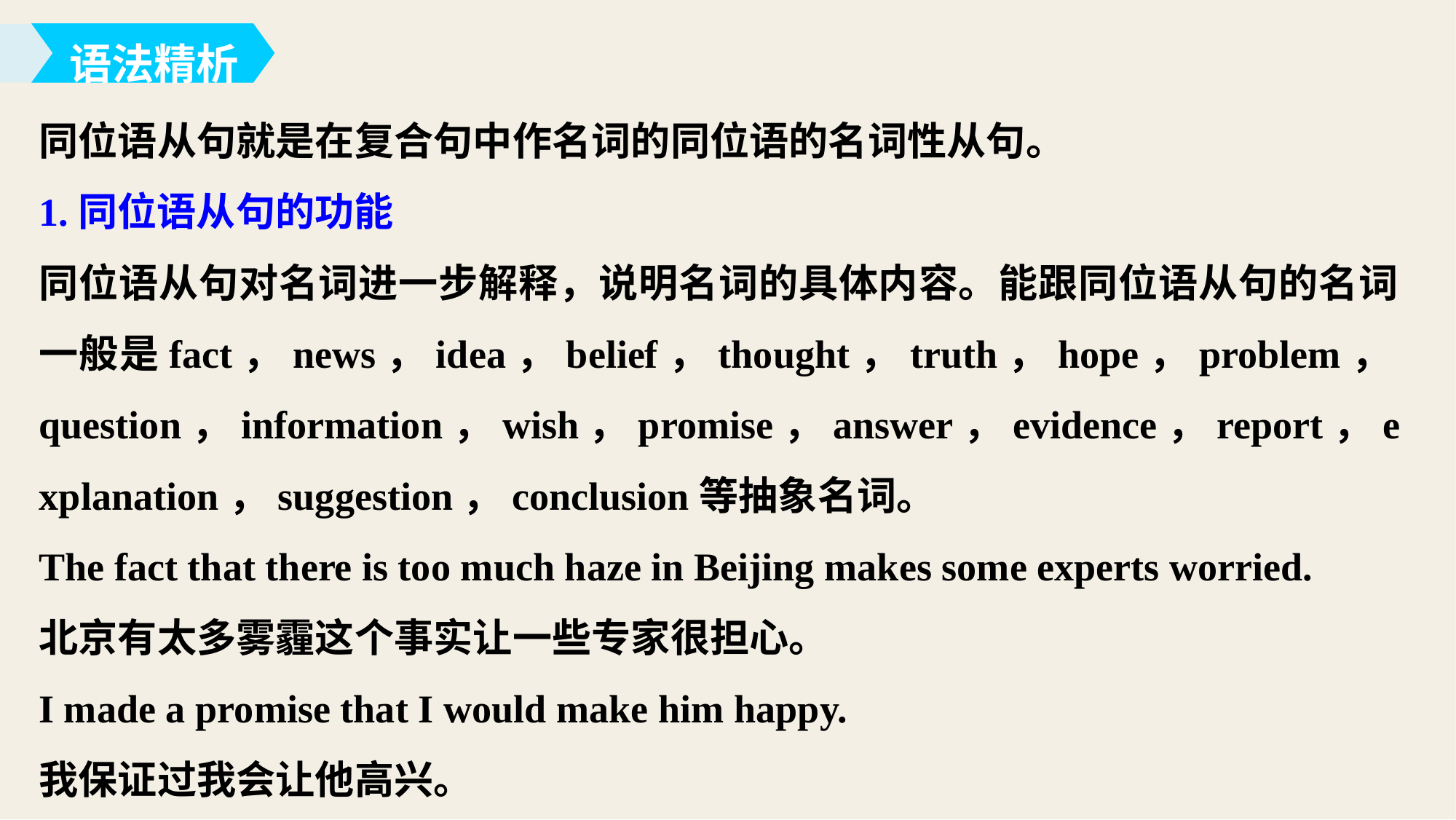

语法精析

同位语从句就是在复合句中作名词的同位语的名词性从句。
1.同位语从句的功能
同位语从句对名词进一步解释，说明名词的具体内容。能跟同位语从句的名词一般是fact，news，idea，belief，thought，truth，hope，problem，question，information，wish，promise，answer，evidence，report，explanation，suggestion，conclusion等抽象名词。
The fact that there is too much haze in Beijing makes some experts worried.
北京有太多雾霾这个事实让一些专家很担心。
I made a promise that I would make him happy.
我保证过我会让他高兴。